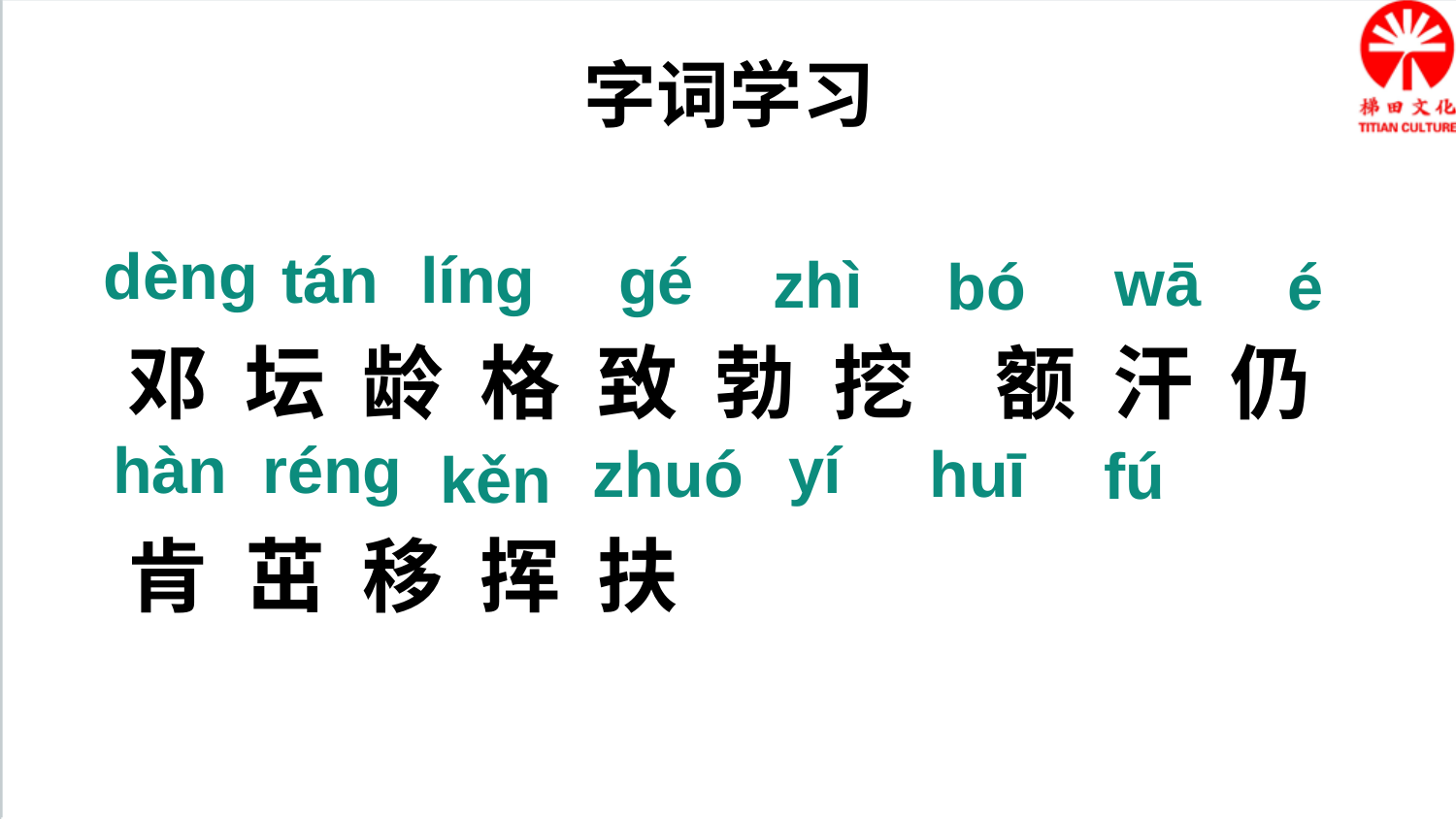

字词学习
dèng
邓  坛  龄  格  致  勃  挖　额  汗  仍  肯  茁  移  挥  扶
tán
líng
gé
wā
zhì
bó
é
hàn
réng
yí
zhuó
huī
fú
kěn